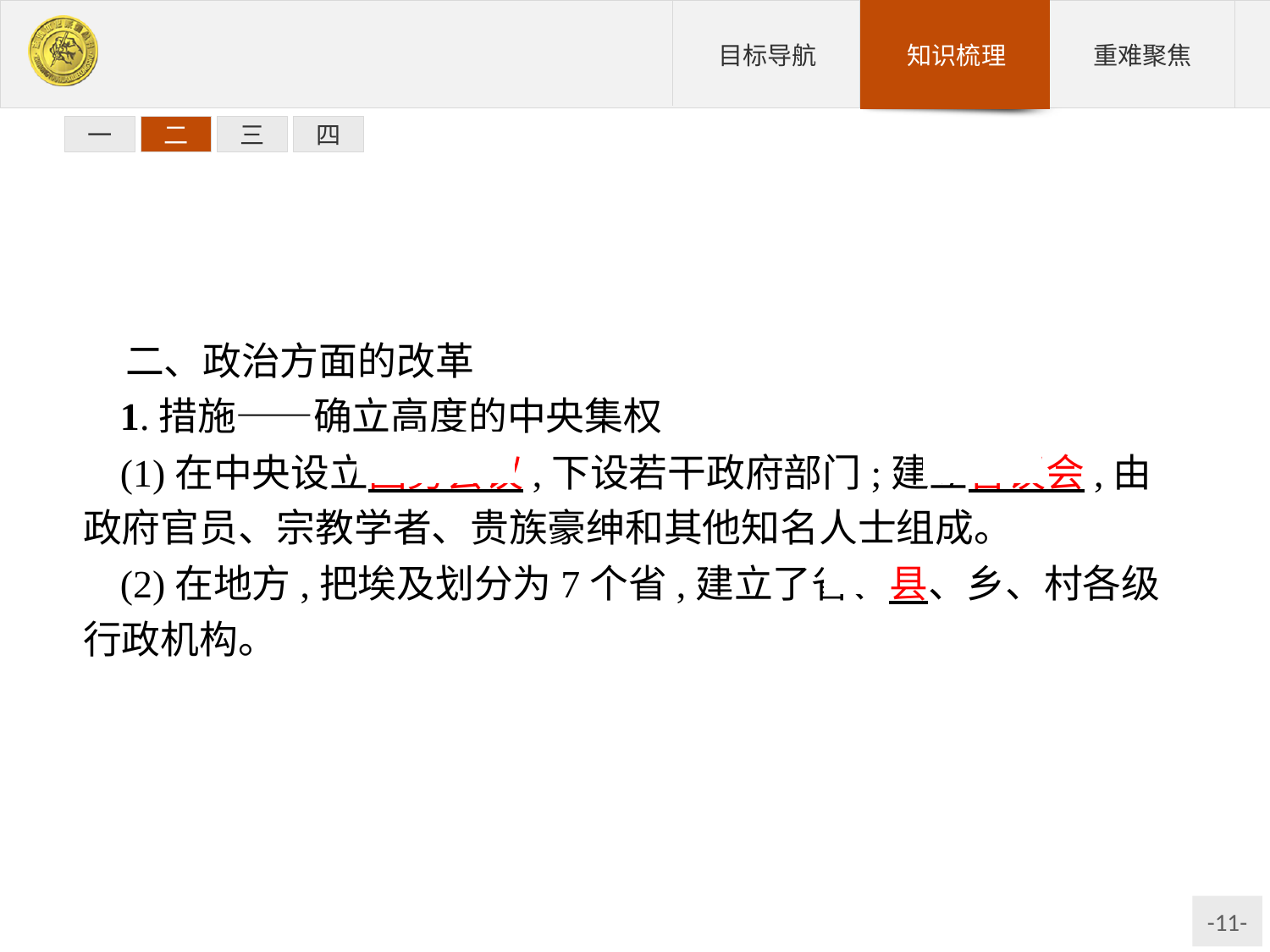

一
二
三
四
二、政治方面的改革
1.措施——确立高度的中央集权
(1)在中央设立国务会议,下设若干政府部门;建立咨议会,由政府官员、宗教学者、贵族豪绅和其他知名人士组成。
(2)在地方,把埃及划分为7个省,建立了省、县、乡、村各级行政机构。